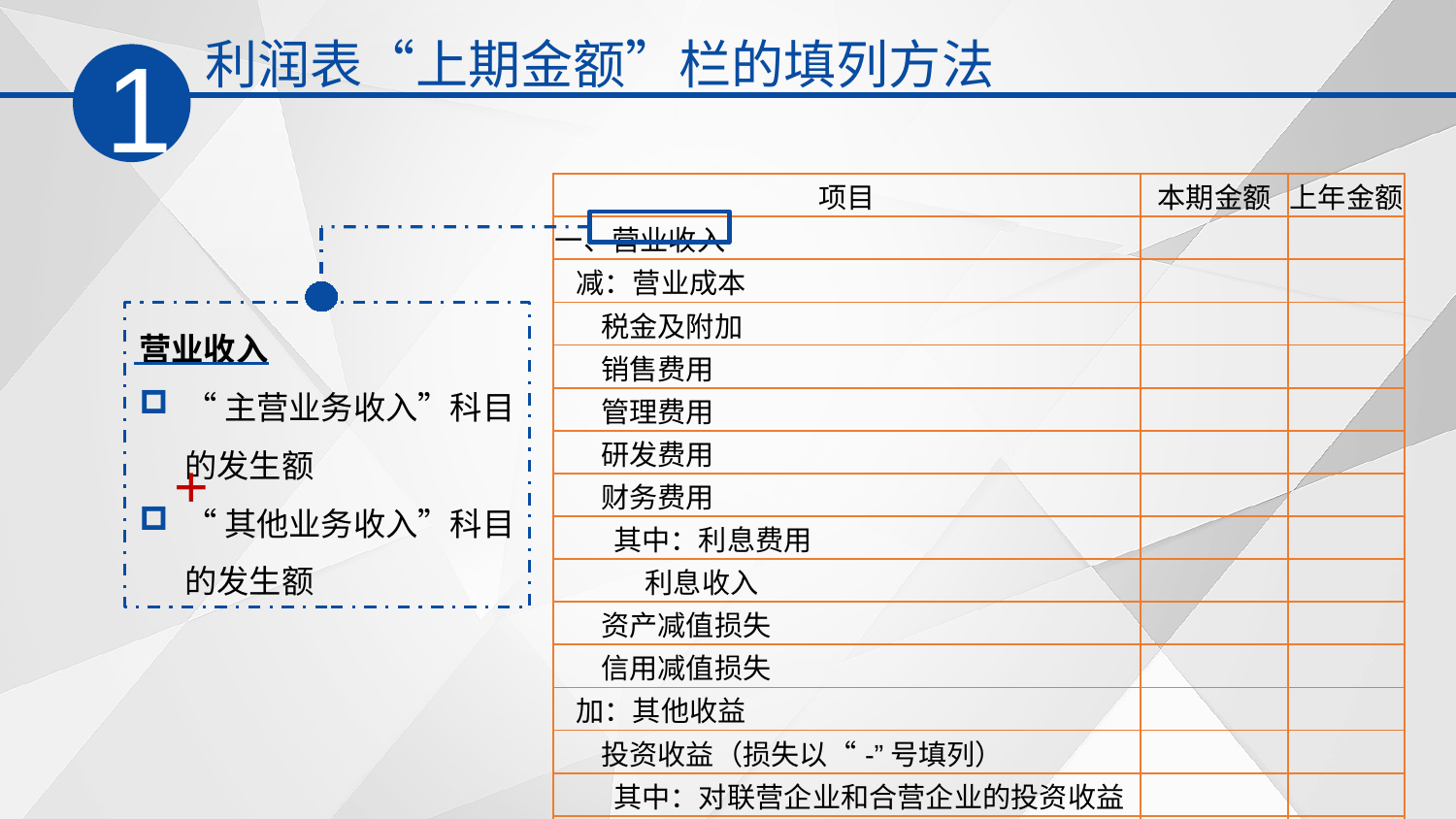

利润表“上期金额”栏的填列方法
1

| 项目 | 本期金额 | 上年金额 |
| --- | --- | --- |
| 一、营业收入 |  |  |
| 减：营业成本 |  |  |
| 税金及附加 |  |  |
| 销售费用 |  |  |
| 管理费用 |  |  |
| 研发费用 |  |  |
| 财务费用 |  |  |
| 其中：利息费用 |  |  |
| 利息收入 |  |  |
| 资产减值损失 |  |  |
| 信用减值损失 |  |  |
| 加：其他收益 |  |  |
| 投资收益（损失以“-”号填列） |  |  |
| 其中：对联营企业和合营企业的投资收益 |  |  |
| 净敞口套期收益（损失以“-”号填列） |  |  |
| 公允价值变动收益（损失以“-”号填列） |  |  |
| 资产处置收益（损失以“-”号填列） |  |  |

营业收入
“主营业务收入”科目的发生额
“其他业务收入”科目的发生额
＋